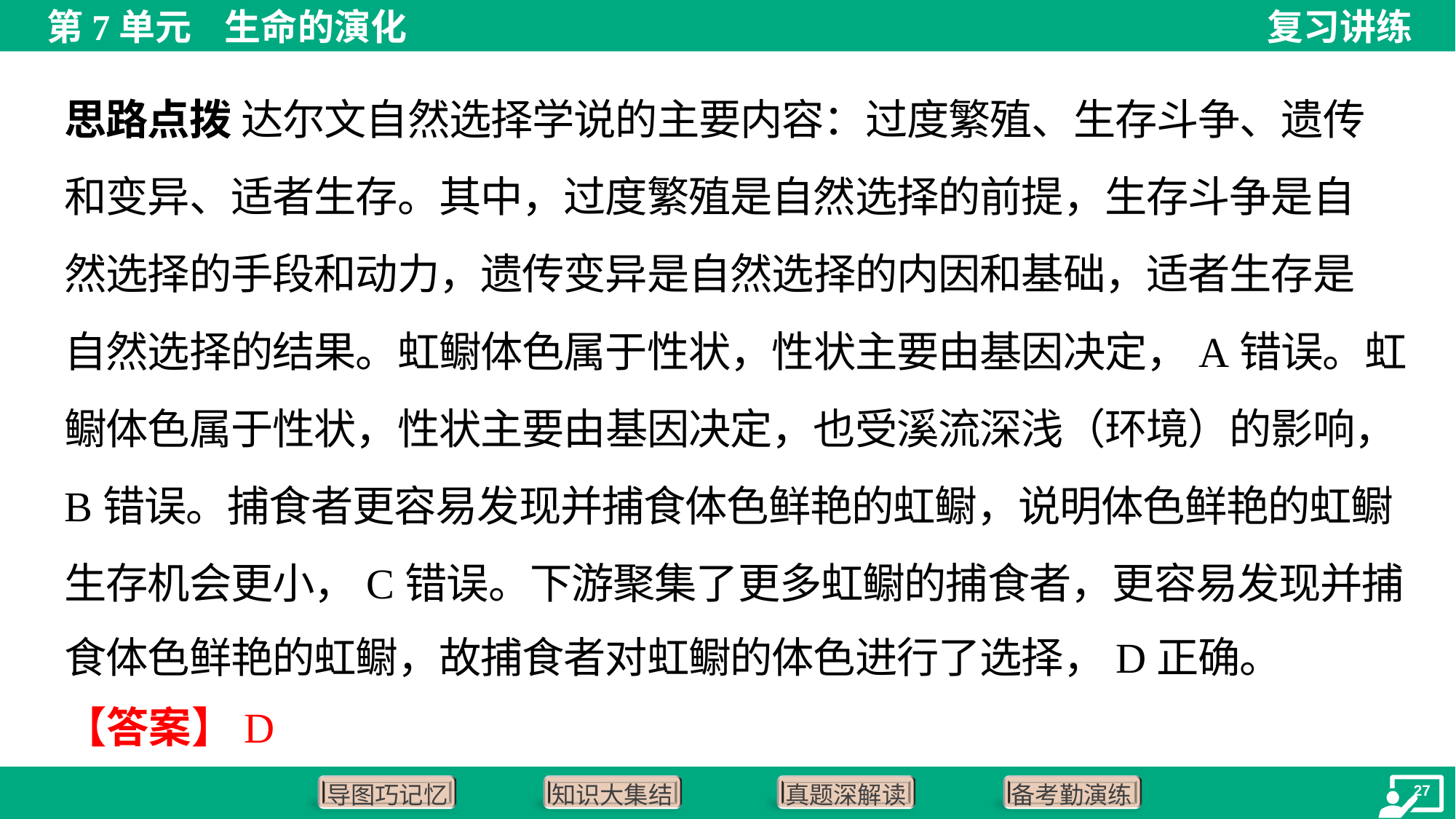

思路点拨 达尔文自然选择学说的主要内容：过度繁殖、生存斗争、遗传
和变异、适者生存。其中，过度繁殖是自然选择的前提，生存斗争是自
然选择的手段和动力，遗传变异是自然选择的内因和基础，适者生存是
自然选择的结果。虹鳚体色属于性状，性状主要由基因决定，A错误。虹
鳚体色属于性状，性状主要由基因决定，也受溪流深浅（环境）的影响，
B错误。捕食者更容易发现并捕食体色鲜艳的虹鳚，说明体色鲜艳的虹鳚
生存机会更小，C错误。下游聚集了更多虹鳚的捕食者，更容易发现并捕
食体色鲜艳的虹鳚，故捕食者对虹鳚的体色进行了选择，D正确。
【答案】D